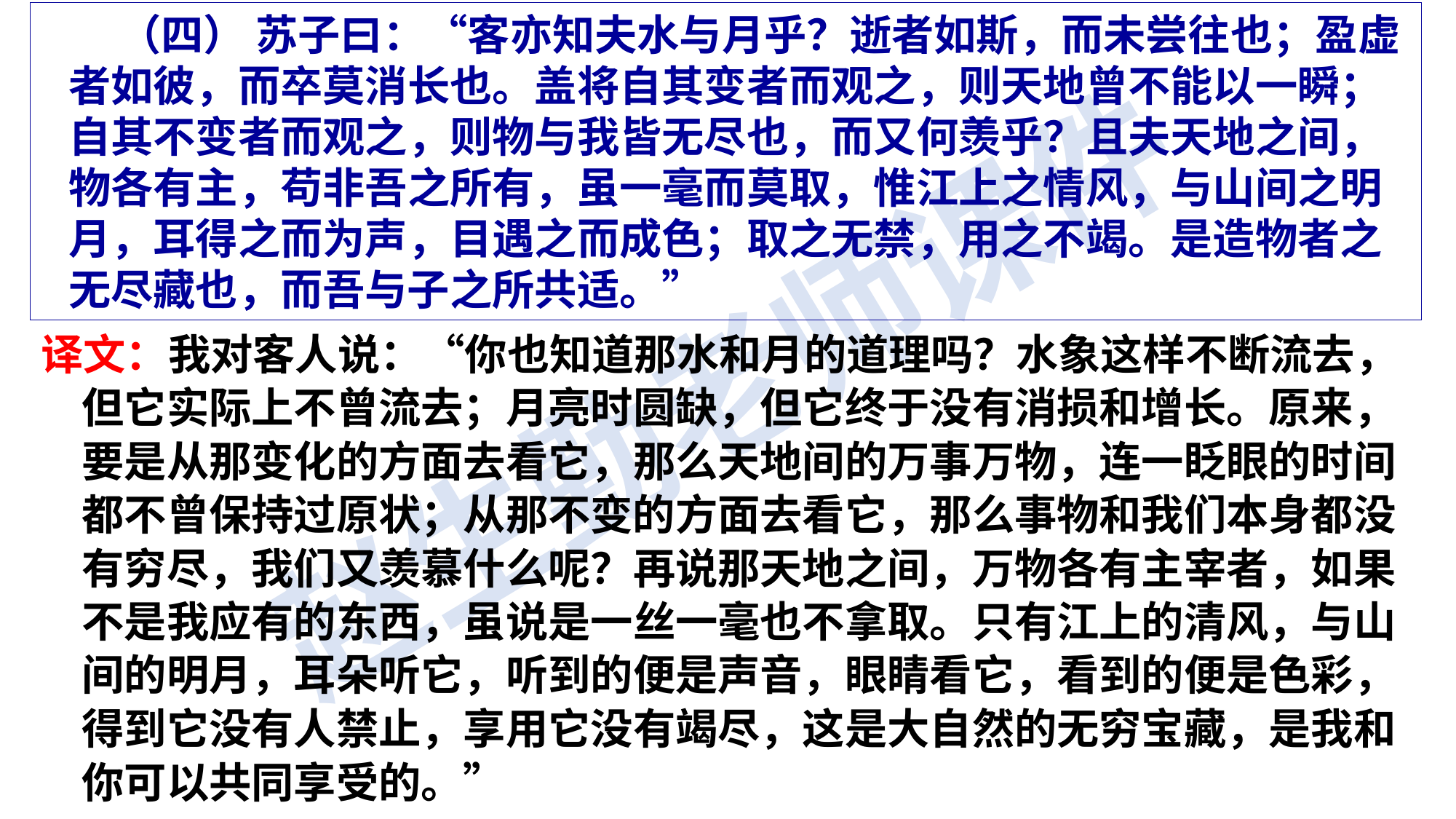

（四） 苏子曰：“客亦知夫水与月乎？逝者如斯，而未尝往也；盈虚者如彼，而卒莫消长也。盖将自其变者而观之，则天地曾不能以一瞬；自其不变者而观之，则物与我皆无尽也，而又何羡乎？且夫天地之间，物各有主，苟非吾之所有，虽一毫而莫取，惟江上之情风，与山间之明月，耳得之而为声，目遇之而成色；取之无禁，用之不竭。是造物者之无尽藏也，而吾与子之所共适。”
译文：我对客人说：“你也知道那水和月的道理吗？水象这样不断流去，但它实际上不曾流去；月亮时圆缺，但它终于没有消损和增长。原来，要是从那变化的方面去看它，那么天地间的万事万物，连一眨眼的时间都不曾保持过原状；从那不变的方面去看它，那么事物和我们本身都没有穷尽，我们又羡慕什么呢？再说那天地之间，万物各有主宰者，如果不是我应有的东西，虽说是一丝一毫也不拿取。只有江上的清风，与山间的明月，耳朵听它，听到的便是声音，眼睛看它，看到的便是色彩，得到它没有人禁止，享用它没有竭尽，这是大自然的无穷宝藏，是我和你可以共同享受的。”